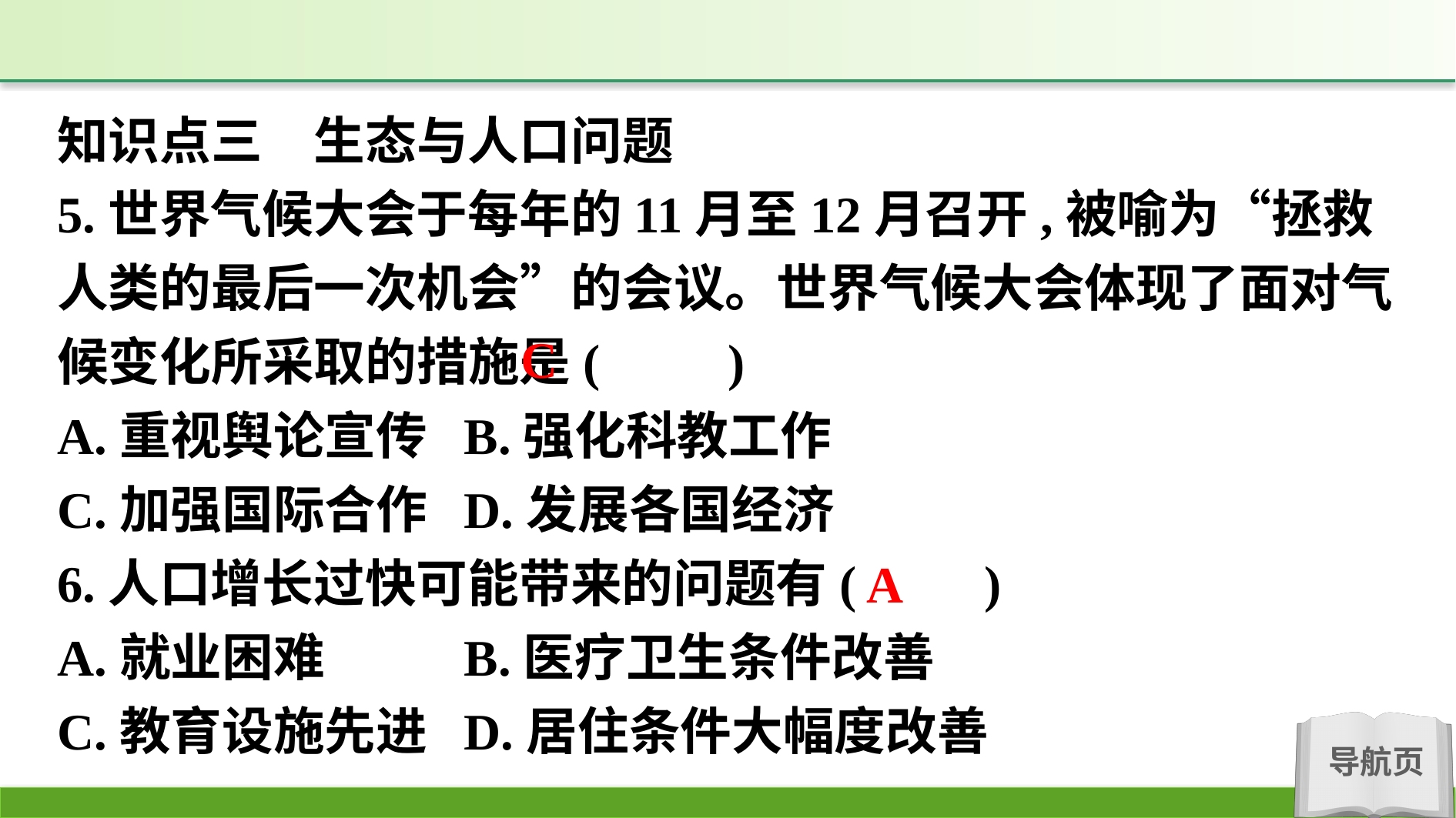

知识点三　生态与人口问题
5.世界气候大会于每年的11月至12月召开,被喻为“拯救人类的最后一次机会”的会议。世界气候大会体现了面对气候变化所采取的措施是(　　)
A.重视舆论宣传	B.强化科教工作
C.加强国际合作	D.发展各国经济
6.人口增长过快可能带来的问题有(　　)
A.就业困难		B.医疗卫生条件改善
C.教育设施先进	D.居住条件大幅度改善
C
A